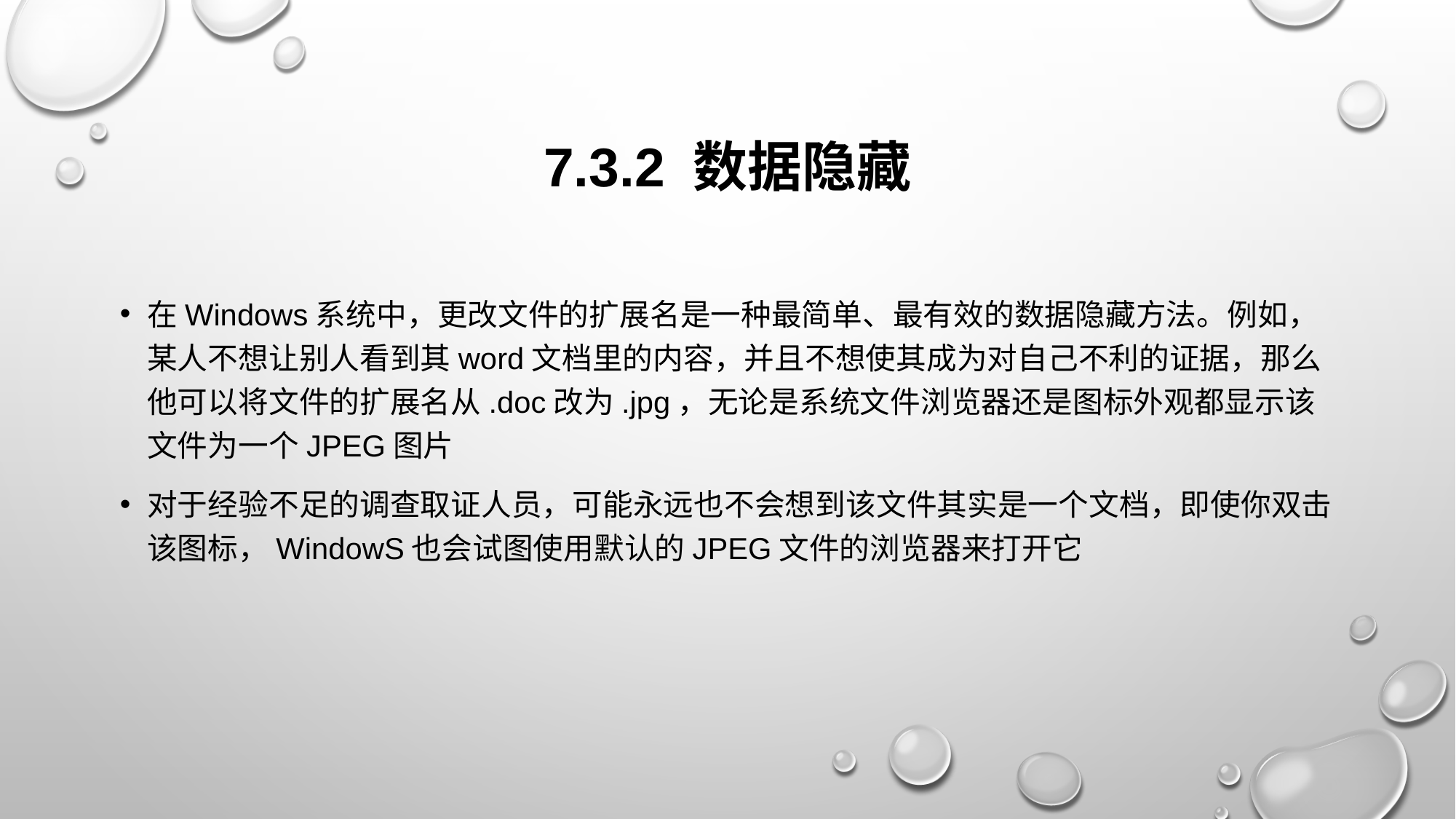

# 7.3.2 数据隐藏
在Windows系统中，更改文件的扩展名是一种最简单、最有效的数据隐藏方法。例如，某人不想让别人看到其word文档里的内容，并且不想使其成为对自己不利的证据，那么他可以将文件的扩展名从.doc改为.jpg，无论是系统文件浏览器还是图标外观都显示该文件为一个JPEG图片
对于经验不足的调查取证人员，可能永远也不会想到该文件其实是一个文档，即使你双击该图标，Windows也会试图使用默认的JPEG文件的浏览器来打开它